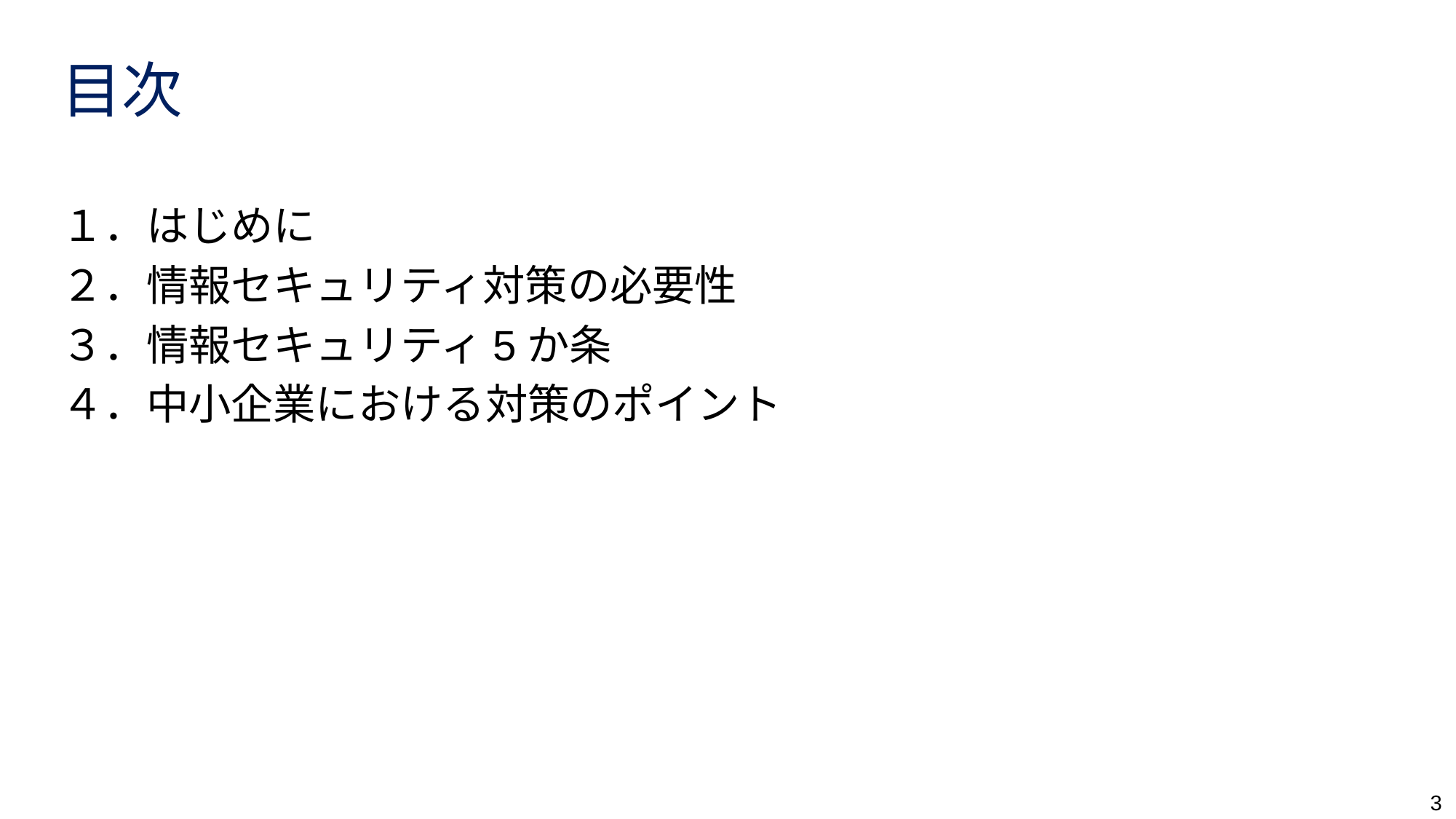

# 目次
１．はじめに
２．情報セキュリティ対策の必要性
３．情報セキュリティ5か条
４．中小企業における対策のポイント